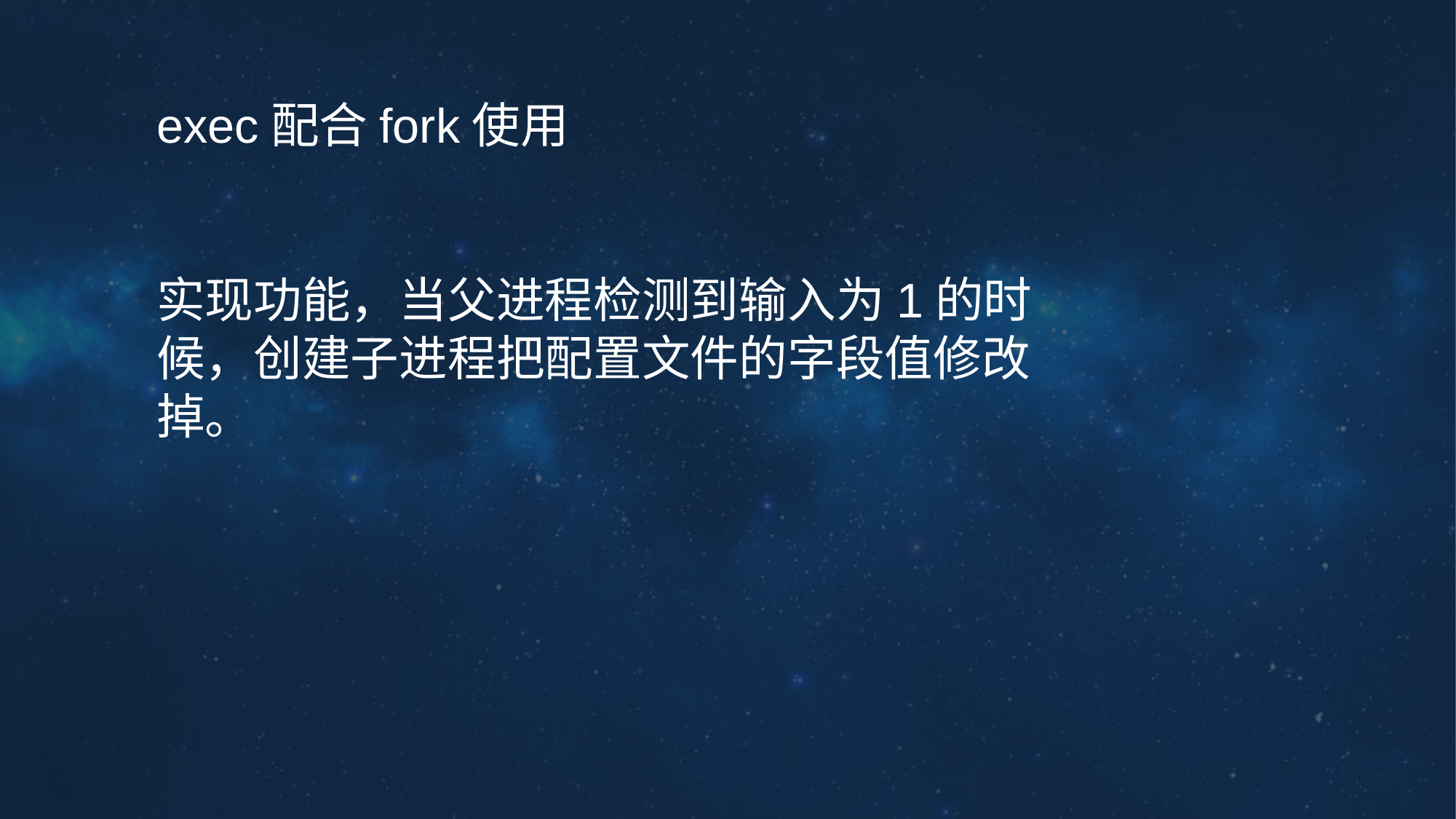

exec配合fork使用

实现功能，当父进程检测到输入为1的时候，创建子进程把配置文件的字段值修改掉。